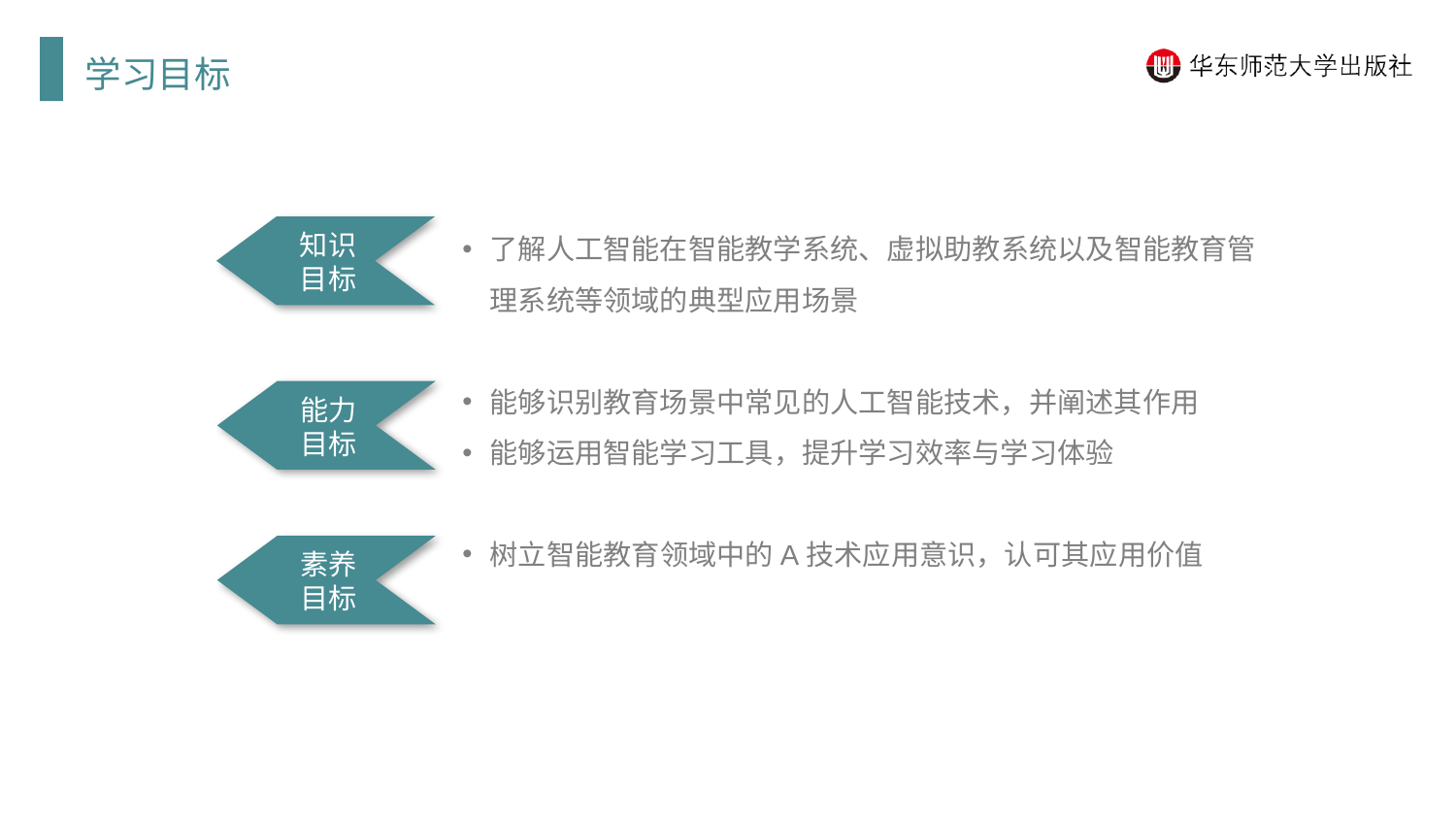

学习目标
了解人工智能在智能教学系统、虚拟助教系统以及智能教育管理系统等领域的典型应用场景

能够识别教育场景中常见的人工智能技术，并阐述其作用
能够运用智能学习工具，提升学习效率与学习体验

树立智能教育领域中的A技术应用意识，认可其应用价值

知识目标

能力目标

素养目标